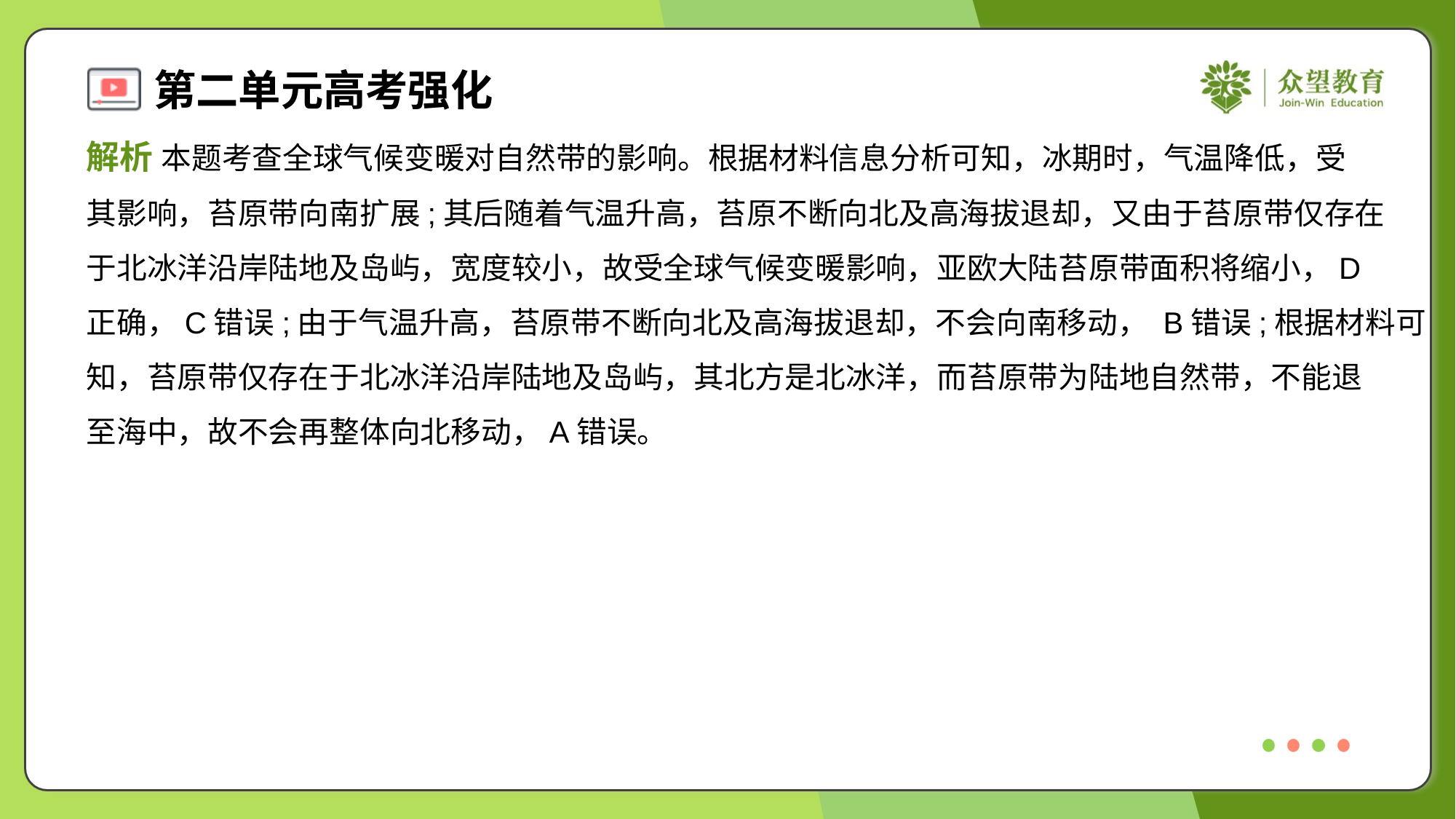

解析 本题考查全球气候变暖对自然带的影响。根据材料信息分析可知，冰期时，气温降低，受
其影响，苔原带向南扩展;其后随着气温升高，苔原不断向北及高海拔退却，又由于苔原带仅存在
于北冰洋沿岸陆地及岛屿，宽度较小，故受全球气候变暖影响，亚欧大陆苔原带面积将缩小，D
正确，C错误;由于气温升高，苔原带不断向北及高海拔退却，不会向南移动， B错误;根据材料可
知，苔原带仅存在于北冰洋沿岸陆地及岛屿，其北方是北冰洋，而苔原带为陆地自然带，不能退
至海中，故不会再整体向北移动，A错误。